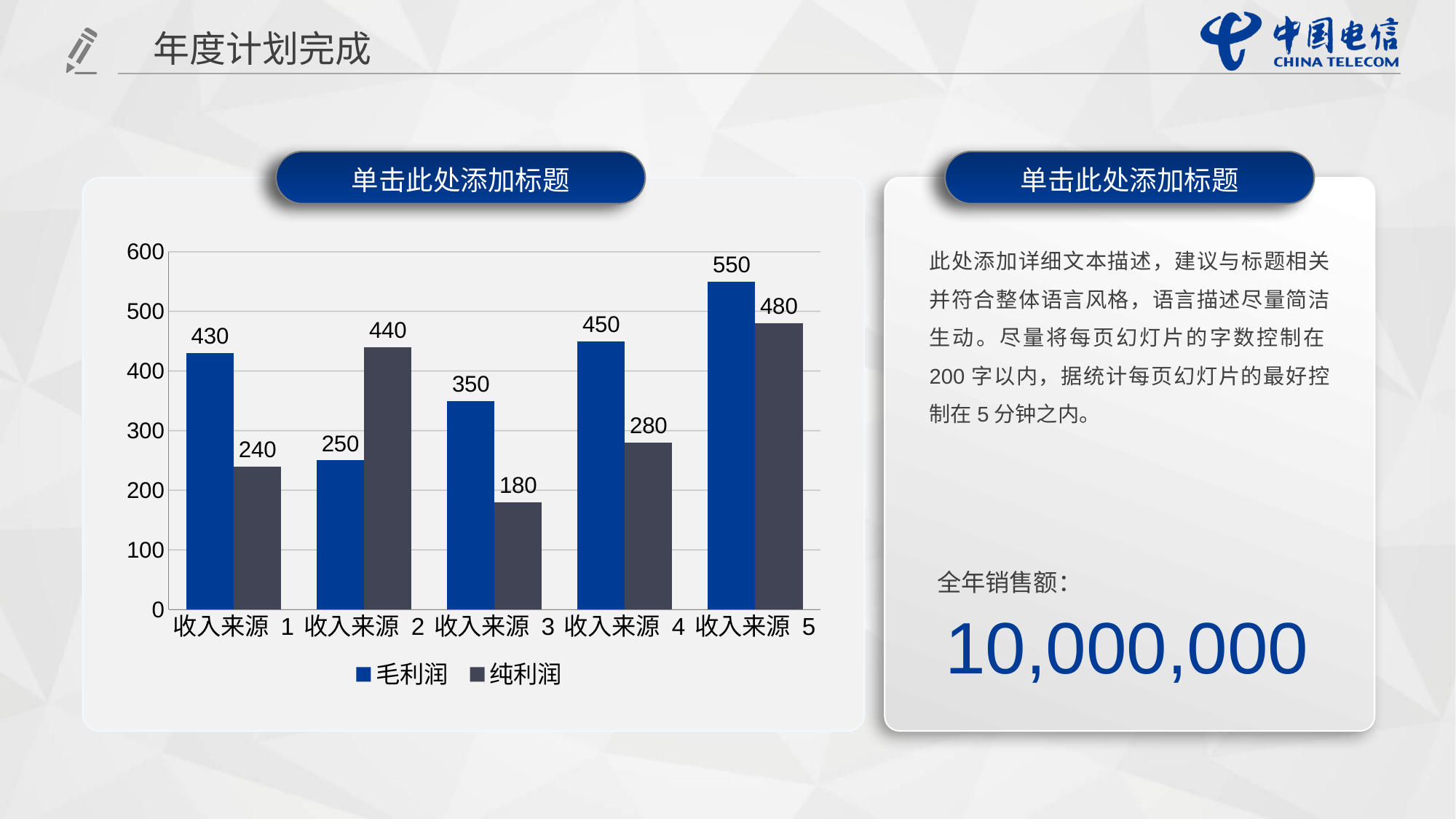

年度计划完成

单击此处添加标题
单击此处添加标题

此处添加详细文本描述，建议与标题相关并符合整体语言风格，语言描述尽量简洁生动。尽量将每页幻灯片的字数控制在200字以内，据统计每页幻灯片的最好控制在5分钟之内。

### Chart

| Category | 毛利润 | 纯利润 |
|---|---|---|
| 收入来源 1 | 430.0 | 240.0 |
| 收入来源 2 | 250.0 | 440.0 |
| 收入来源 3 | 350.0 | 180.0 |
| 收入来源 4 | 450.0 | 280.0 |
| 收入来源 5 | 550.0 | 480.0 |
全年销售额：
10,000,000